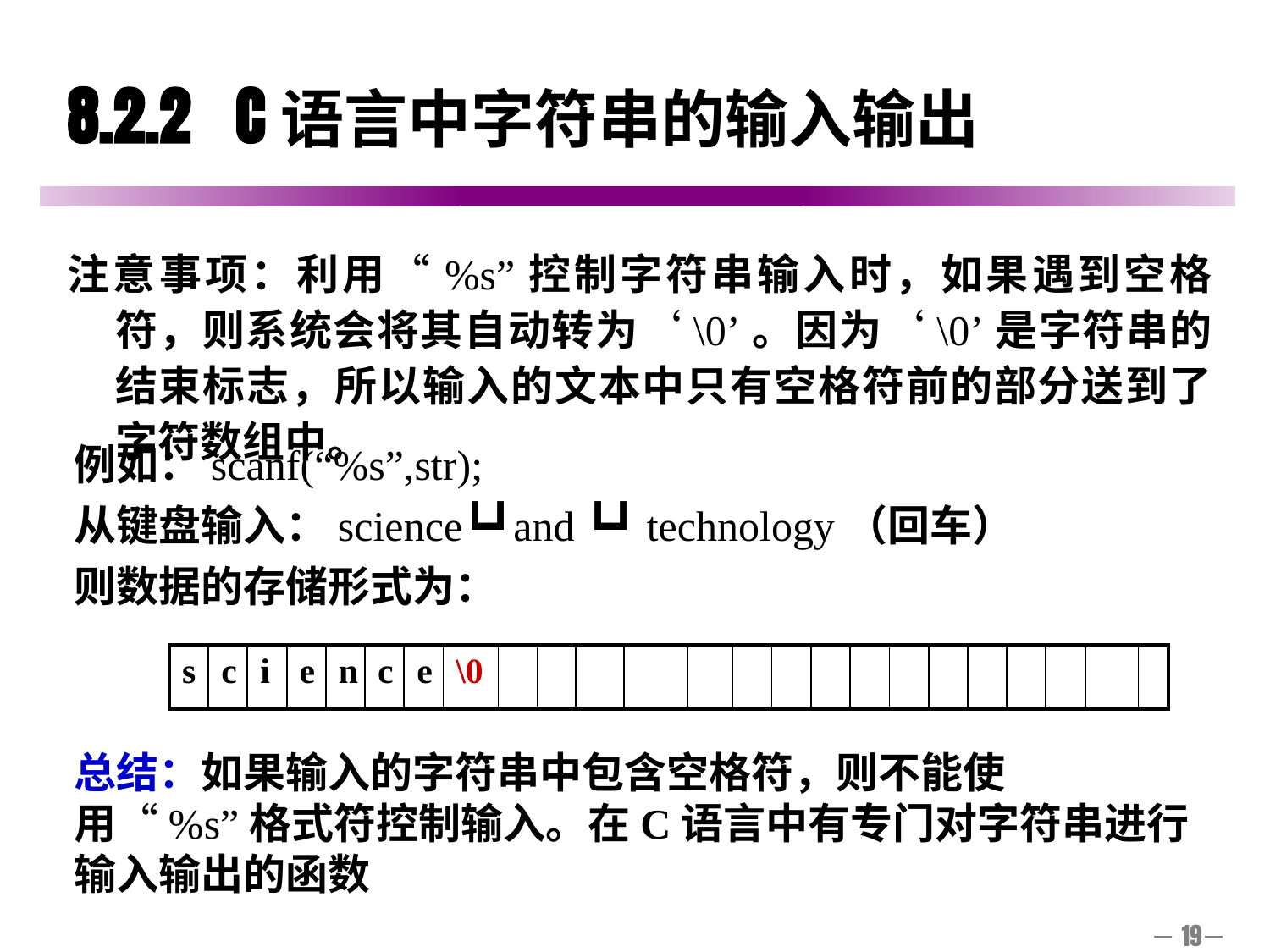

# 8.2.2   C语言中字符串的输入输出
注意事项：利用“%s”控制字符串输入时，如果遇到空格符，则系统会将其自动转为‘\0’。因为‘\0’是字符串的结束标志，所以输入的文本中只有空格符前的部分送到了字符数组中。

例如：scanf(“%s”,str);
从键盘输入：science┗┛and ┗┛ technology（回车）
则数据的存储形式为：
| s | c | i | e | n | c | e | \0 |  |  |  |  |  |  |  |  |  |  |  |  |  |  |  |  |
| --- | --- | --- | --- | --- | --- | --- | --- | --- | --- | --- | --- | --- | --- | --- | --- | --- | --- | --- | --- | --- | --- | --- | --- |
总结：如果输入的字符串中包含空格符，则不能使用“%s”格式符控制输入。在C语言中有专门对字符串进行输入输出的函数
－19－